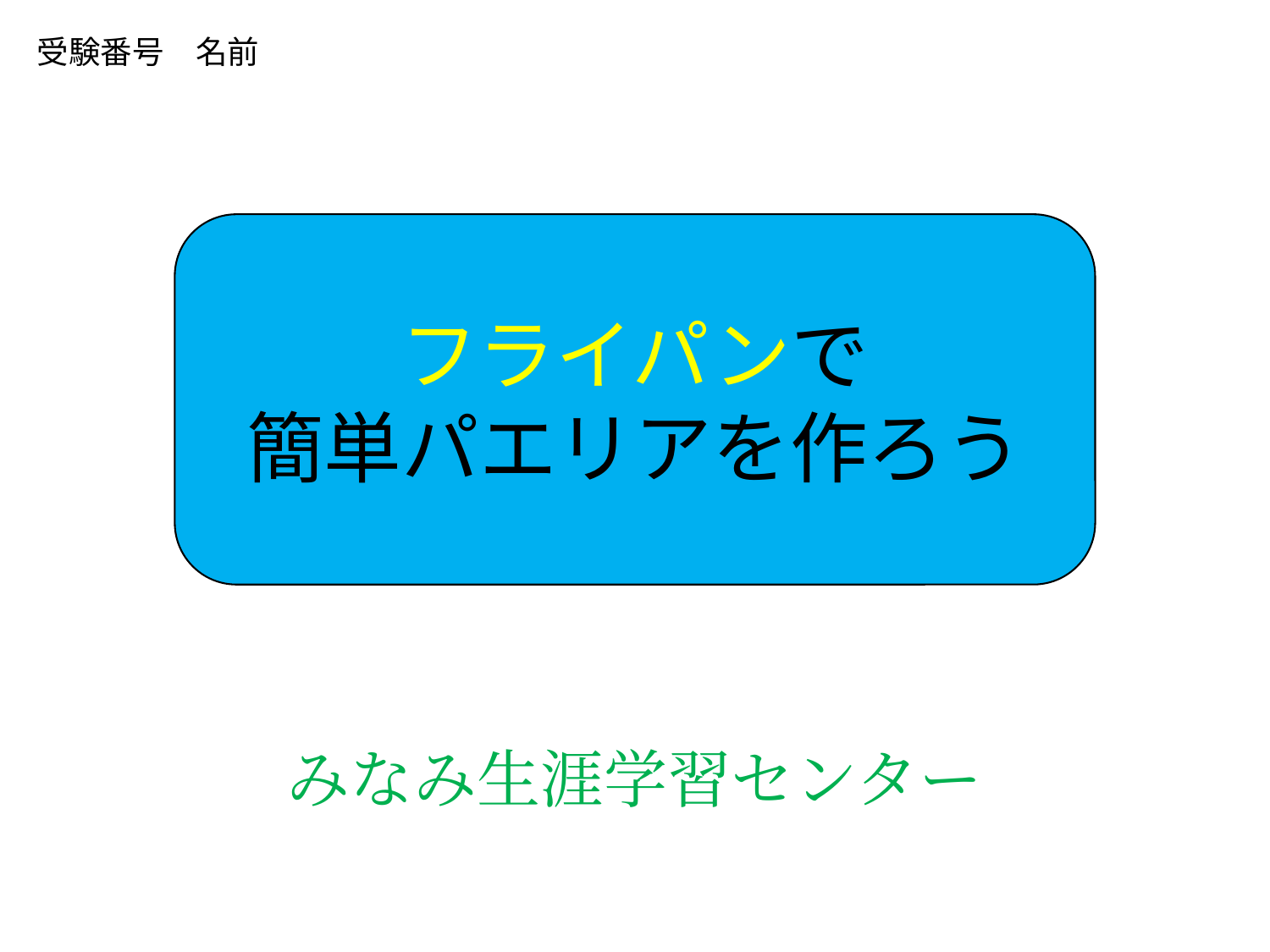

受験番号　名前
フライパンで
簡単パエリアを作ろう
みなみ生涯学習センター